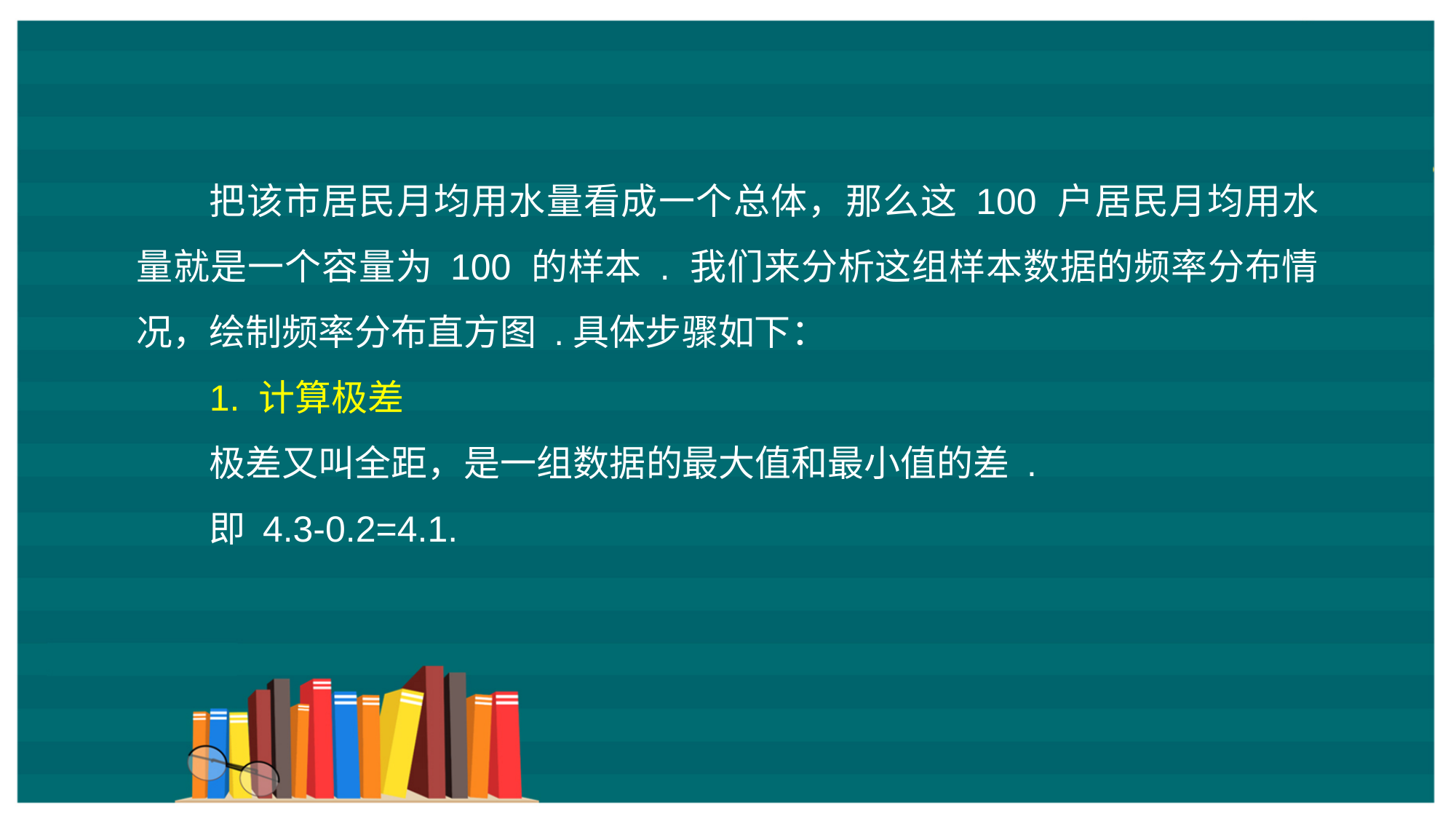

把该市居民月均用水量看成一个总体，那么这 100 户居民月均用水量就是一个容量为 100 的样本 . 我们来分析这组样本数据的频率分布情况，绘制频率分布直方图 .具体步骤如下：
1. 计算极差
极差又叫全距，是一组数据的最大值和最小值的差 .
即 4.3-0.2=4.1.